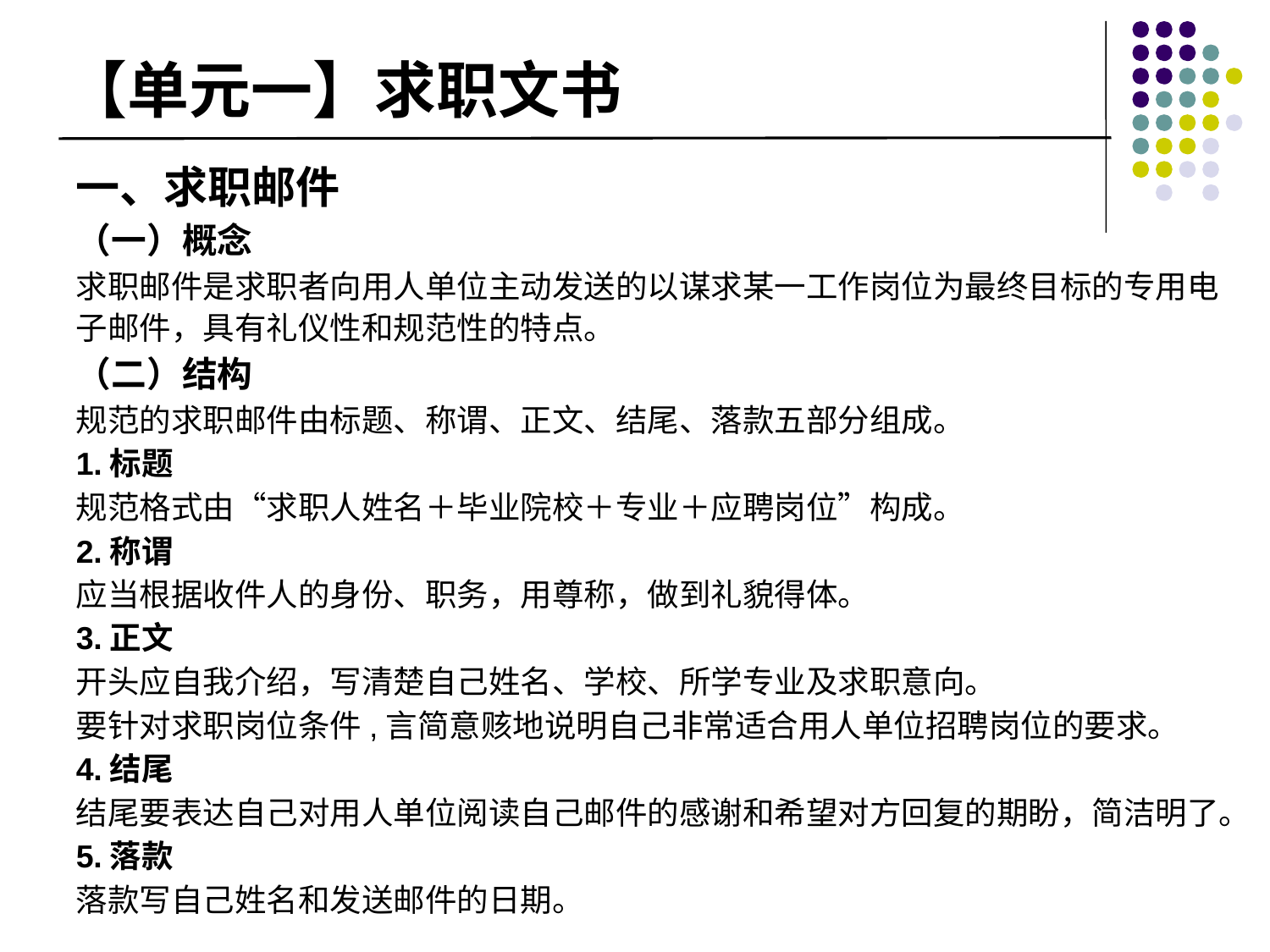

# 【单元一】求职文书
一、求职邮件
（一）概念
求职邮件是求职者向用人单位主动发送的以谋求某一工作岗位为最终目标的专用电子邮件，具有礼仪性和规范性的特点。
（二）结构
规范的求职邮件由标题、称谓、正文、结尾、落款五部分组成。
1.标题
规范格式由“求职人姓名＋毕业院校＋专业＋应聘岗位”构成。
2.称谓
应当根据收件人的身份、职务，用尊称，做到礼貌得体。
3.正文
开头应自我介绍，写清楚自己姓名、学校、所学专业及求职意向。
要针对求职岗位条件,言简意赅地说明自己非常适合用人单位招聘岗位的要求。
4.结尾
结尾要表达自己对用人单位阅读自己邮件的感谢和希望对方回复的期盼，简洁明了。
5.落款
落款写自己姓名和发送邮件的日期。